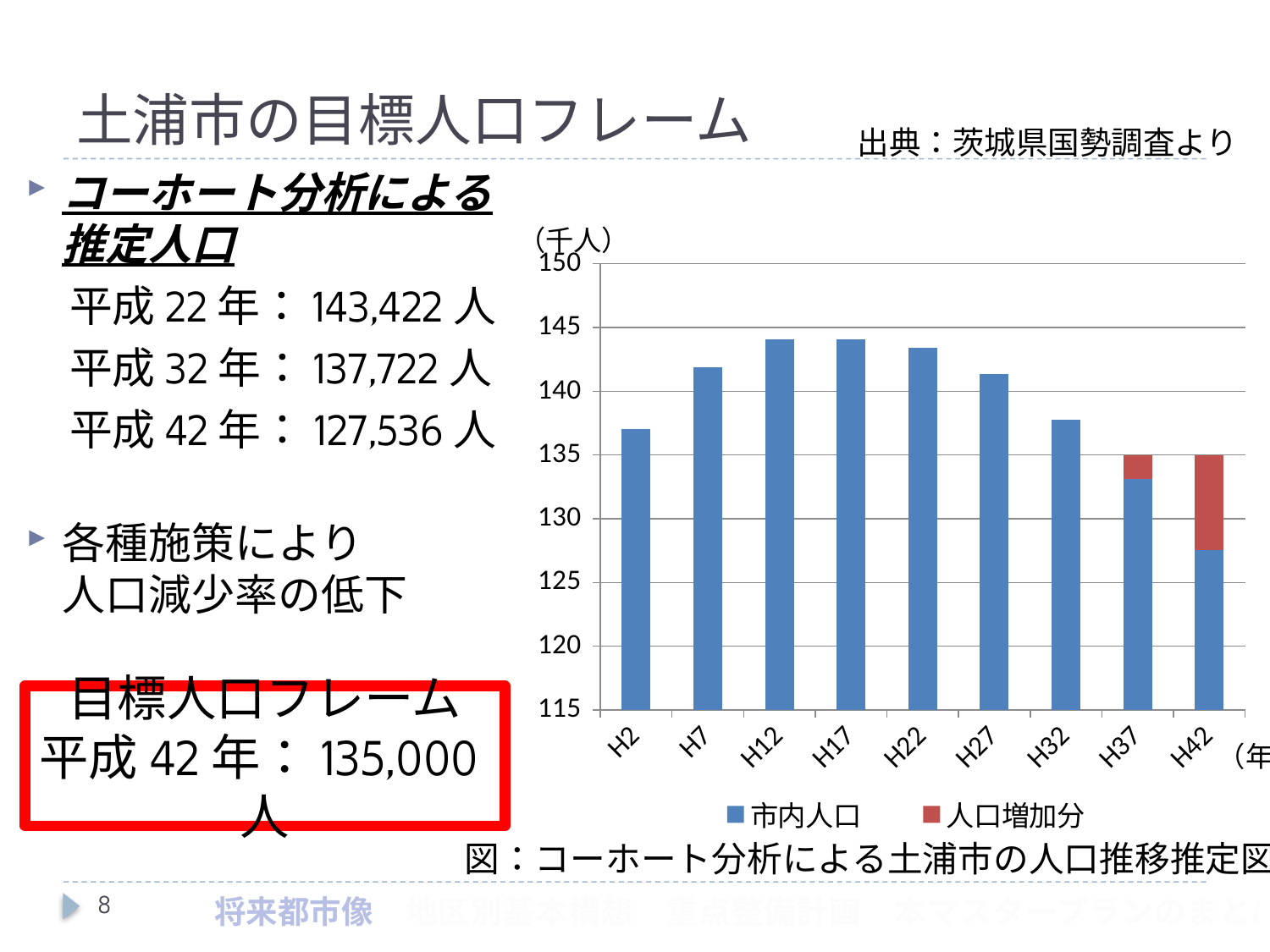

# 土浦市の目標人口フレーム
出典：茨城県国勢調査より
コーホート分析による推定人口
　平成22年：143,422人
　平成32年：137,722人
　平成42年：127,536人
各種施策により
人口減少率の低下

（千人）

### Chart

| Category | 市内人口 | 人口増加分 |
|---|---|---|
| H2 | 137.053 | 0.0 |
| H7 | 141.862 | 0.0 |
| H12 | 144.106 | 0.0 |
| H17 | 144.047 | 0.0 |
| H22 | 143.422 | 0.0 |
| H27 | 141.33130901923718 | 0.0 |
| H32 | 137.77231554479886 | 0.0 |
| H37 | 133.13775808289222 | 1.86224191710778 |
| H42 | 127.53609246585252 | 7.46390753414748 |
目標人口フレーム
平成42年：135,000人
（年）
図：コーホート分析による土浦市の人口推移推定図
8
　将来都市像　地区別基本構想　重点整備計画　本マスタープランのまとめ